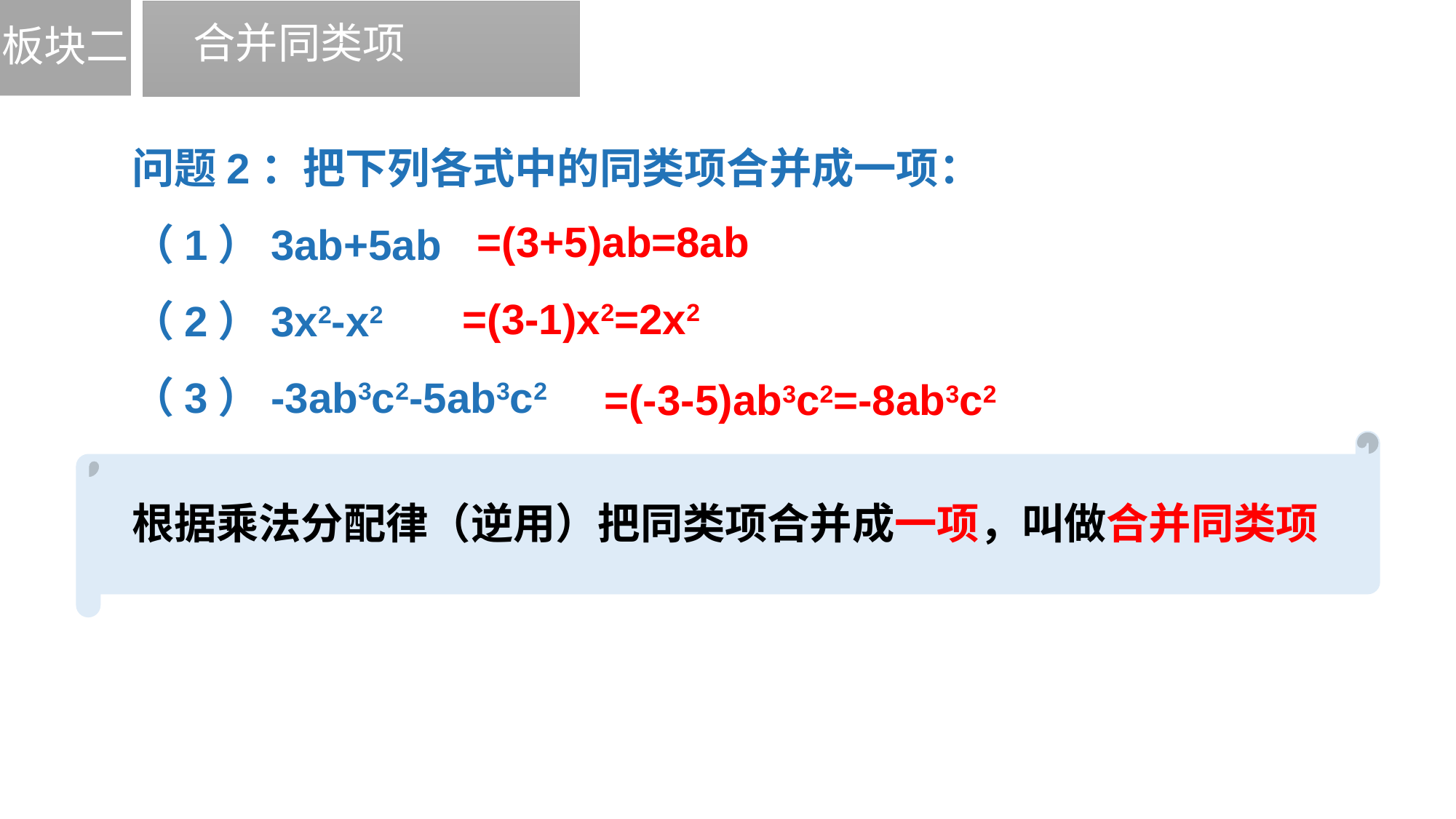

板块二
合并同类项
问题2：把下列各式中的同类项合并成一项：
（1）3ab+5ab
（2）3x2-x2
（3）-3ab3c2-5ab3c2

=(3+5)ab=8ab
=(3-1)x2=2x2

=(-3-5)ab3c2=-8ab3c2

根据乘法分配律（逆用）把同类项合并成一项，叫做合并同类项